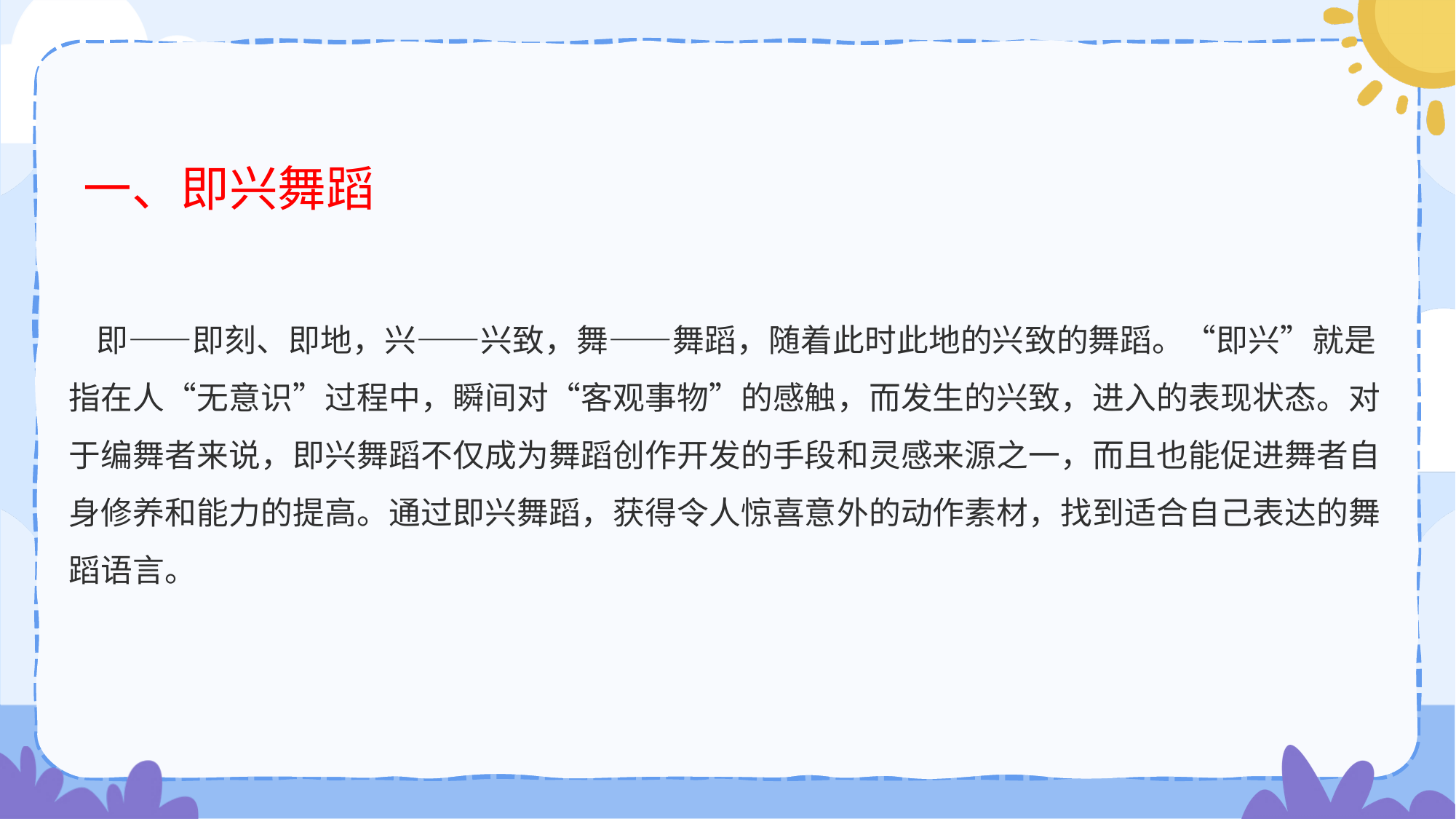

# 一、即兴舞蹈
   即——即刻、即地，兴——兴致，舞——舞蹈，随着此时此地的兴致的舞蹈。“即兴”就是指在人“无意识”过程中，瞬间对“客观事物”的感触，而发生的兴致，进入的表现状态。对于编舞者来说，即兴舞蹈不仅成为舞蹈创作开发的手段和灵感来源之一，而且也能促进舞者自身修养和能力的提高。通过即兴舞蹈，获得令人惊喜意外的动作素材，找到适合自己表达的舞蹈语言。